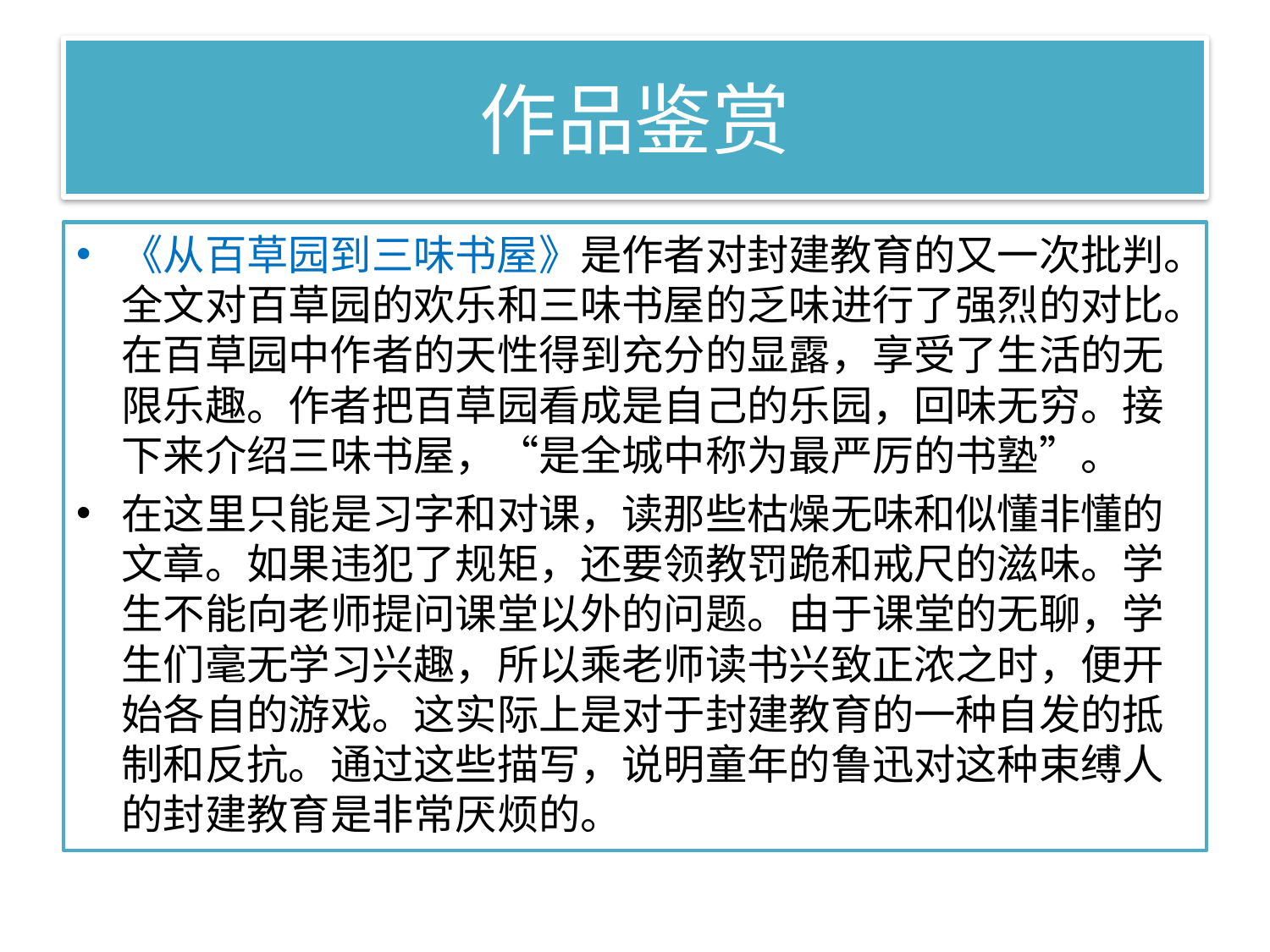

# 作品鉴赏
《从百草园到三味书屋》是作者对封建教育的又一次批判。全文对百草园的欢乐和三味书屋的乏味进行了强烈的对比。在百草园中作者的天性得到充分的显露，享受了生活的无限乐趣。作者把百草园看成是自己的乐园，回味无穷。接下来介绍三味书屋，“是全城中称为最严厉的书塾”。
在这里只能是习字和对课，读那些枯燥无味和似懂非懂的文章。如果违犯了规矩，还要领教罚跪和戒尺的滋味。学生不能向老师提问课堂以外的问题。由于课堂的无聊，学生们毫无学习兴趣，所以乘老师读书兴致正浓之时，便开始各自的游戏。这实际上是对于封建教育的一种自发的抵制和反抗。通过这些描写，说明童年的鲁迅对这种束缚人的封建教育是非常厌烦的。